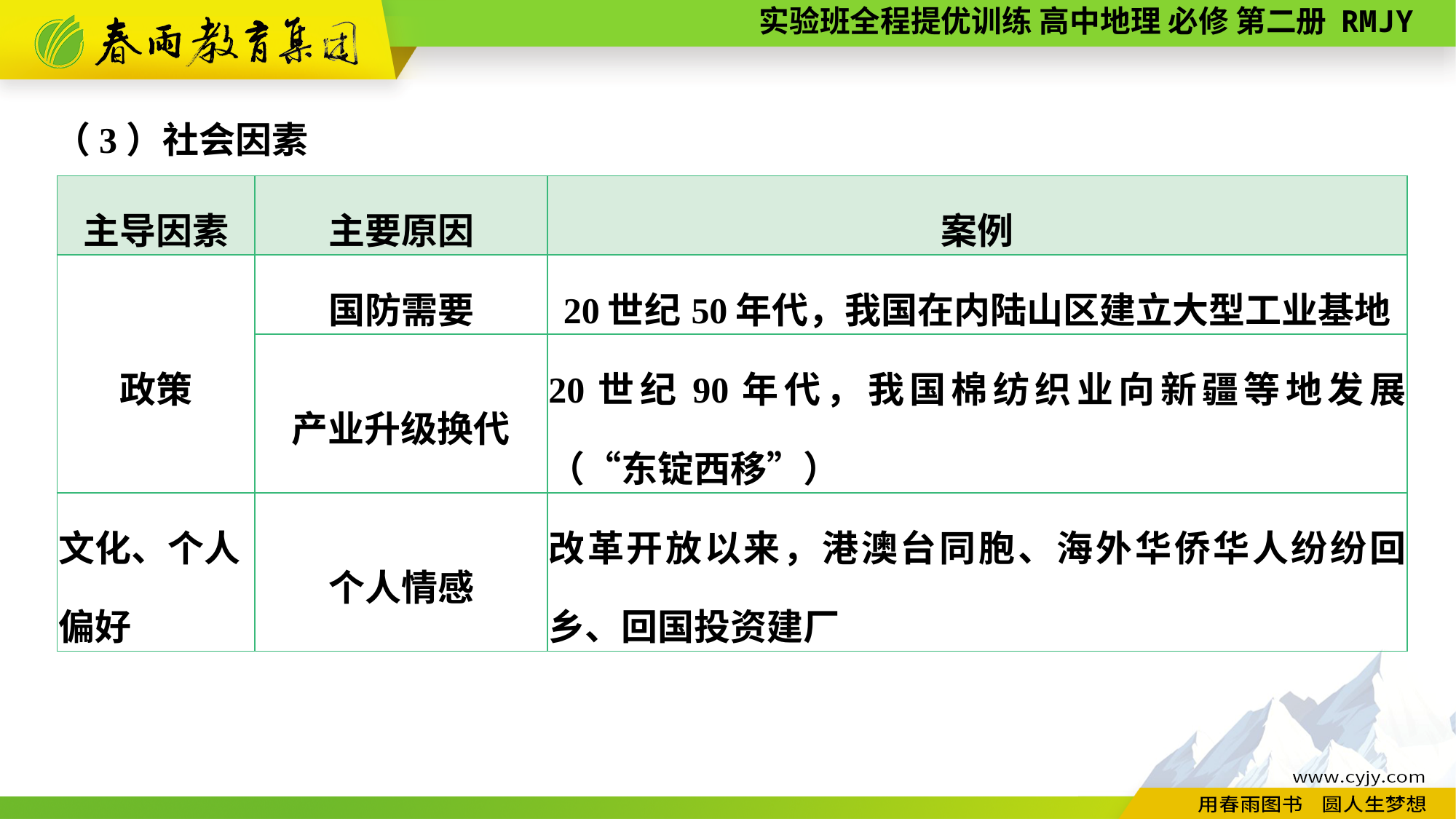

（3）社会因素
| 主导因素 | 主要原因 | 案例 |
| --- | --- | --- |
| 政策 | 国防需要 | 20世纪50年代，我国在内陆山区建立大型工业基地 |
|  | 产业升级换代 | 20世纪90年代，我国棉纺织业向新疆等地发展（“东锭西移”） |
| 文化、个人偏好 | 个人情感 | 改革开放以来，港澳台同胞、海外华侨华人纷纷回乡、回国投资建厂 |